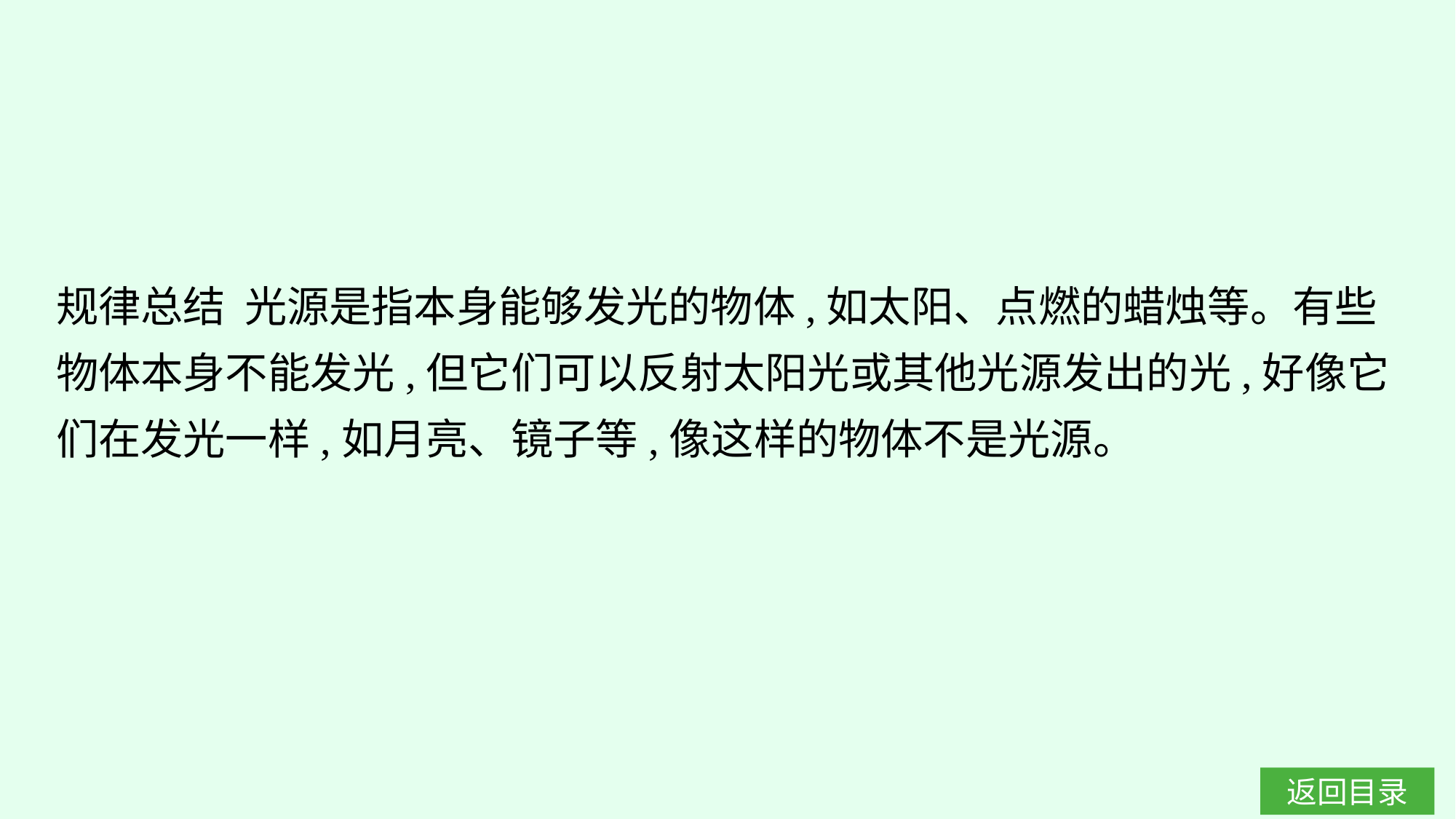

规律总结  光源是指本身能够发光的物体,如太阳、点燃的蜡烛等。有些物体本身不能发光,但它们可以反射太阳光或其他光源发出的光,好像它们在发光一样,如月亮、镜子等,像这样的物体不是光源。